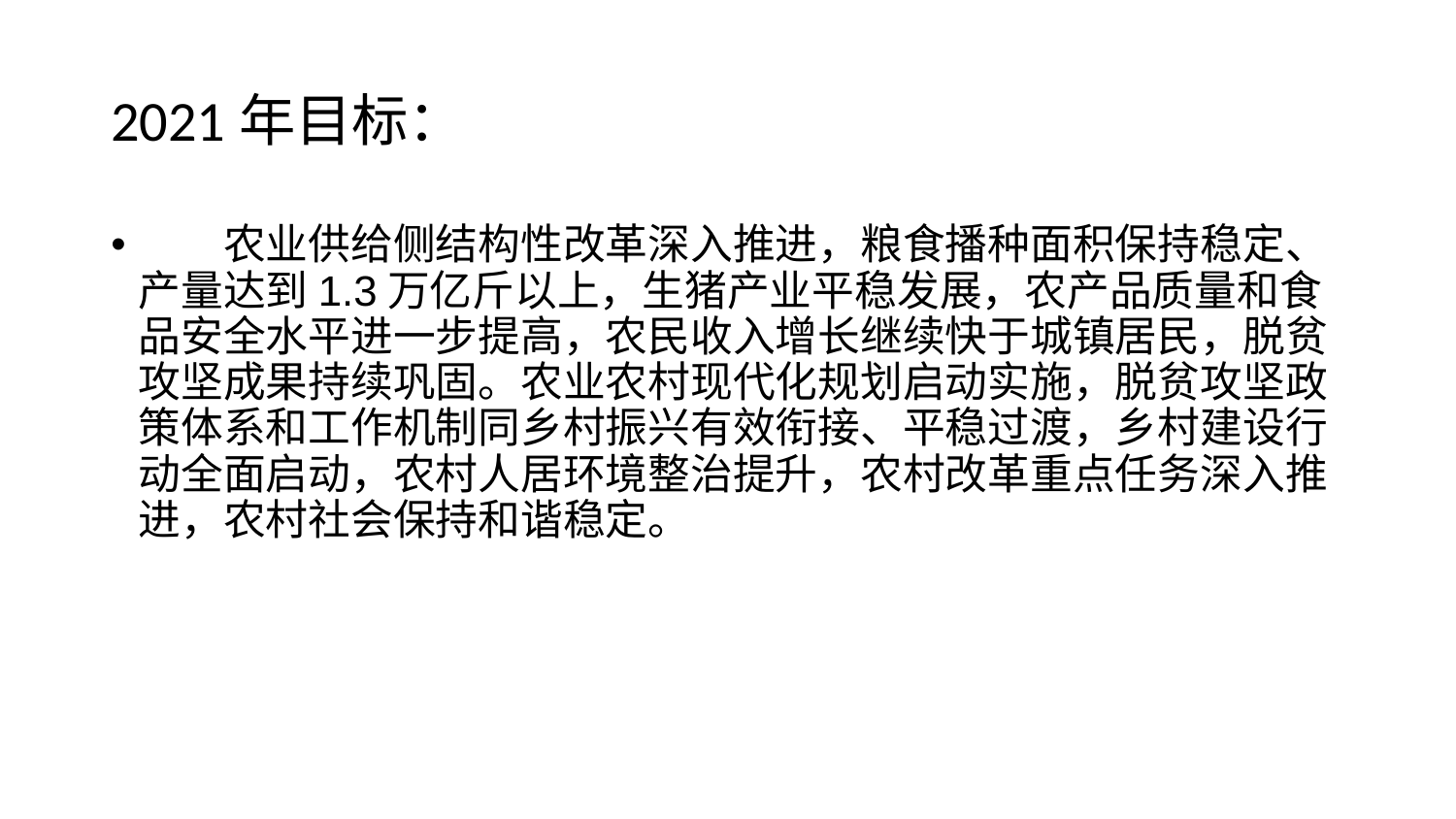

# 2021年目标：
　　农业供给侧结构性改革深入推进，粮食播种面积保持稳定、产量达到1.3万亿斤以上，生猪产业平稳发展，农产品质量和食品安全水平进一步提高，农民收入增长继续快于城镇居民，脱贫攻坚成果持续巩固。农业农村现代化规划启动实施，脱贫攻坚政策体系和工作机制同乡村振兴有效衔接、平稳过渡，乡村建设行动全面启动，农村人居环境整治提升，农村改革重点任务深入推进，农村社会保持和谐稳定。